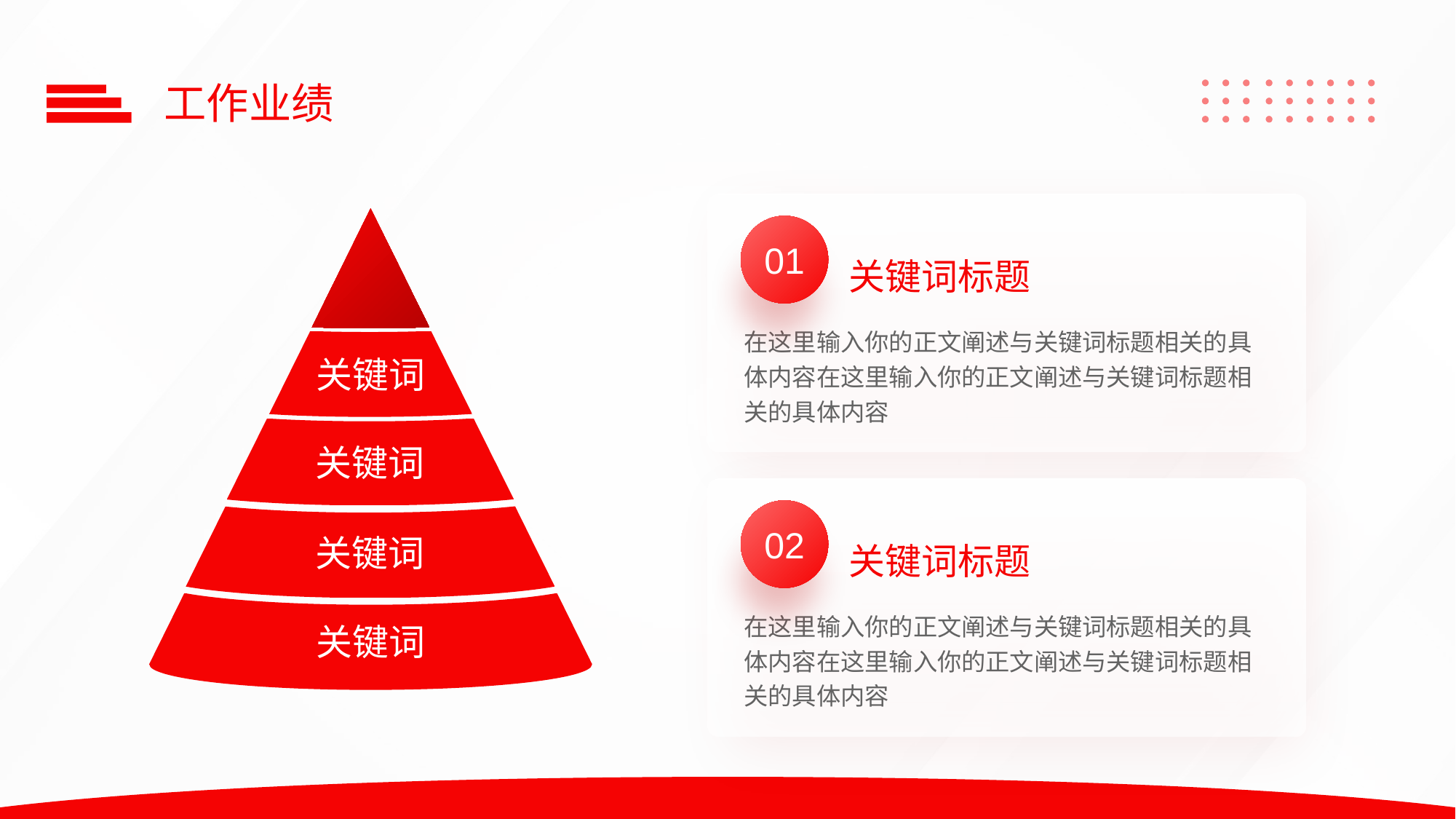

# 工作业绩

01
关键词标题
在这里输入你的正文阐述与关键词标题相关的具体内容在这里输入你的正文阐述与关键词标题相关的具体内容

关键词

关键词

02
关键词标题
在这里输入你的正文阐述与关键词标题相关的具体内容在这里输入你的正文阐述与关键词标题相关的具体内容

关键词

关键词